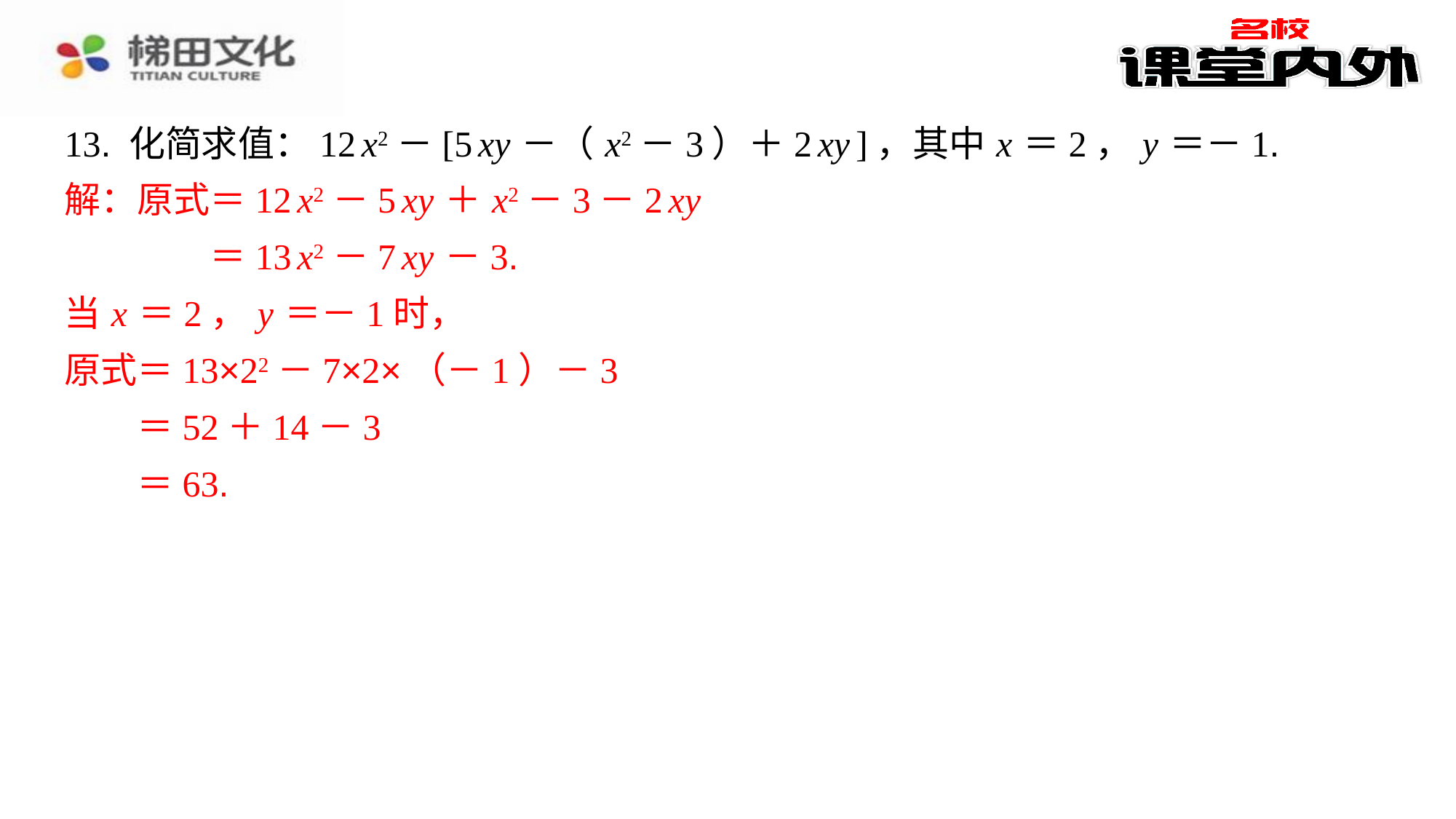

13. 化简求值：12 x2－[5 xy －（ x2－3）＋2 xy ]，其中 x ＝2， y ＝－1.
解：原式＝12 x2－5 xy ＋ x2－3－2 xy
＝13 x2－7 xy －3.
当 x ＝2， y ＝－1时，
原式＝13×22－7×2×（－1）－3
＝52＋14－3
＝63.
解：原式＝12 x2－5 xy ＋ x2－3－2 xy
＝13 x2－7 xy －3.
当 x ＝2， y ＝－1时，
原式＝13×22－7×2×（－1）－3
＝52＋14－3
＝63.